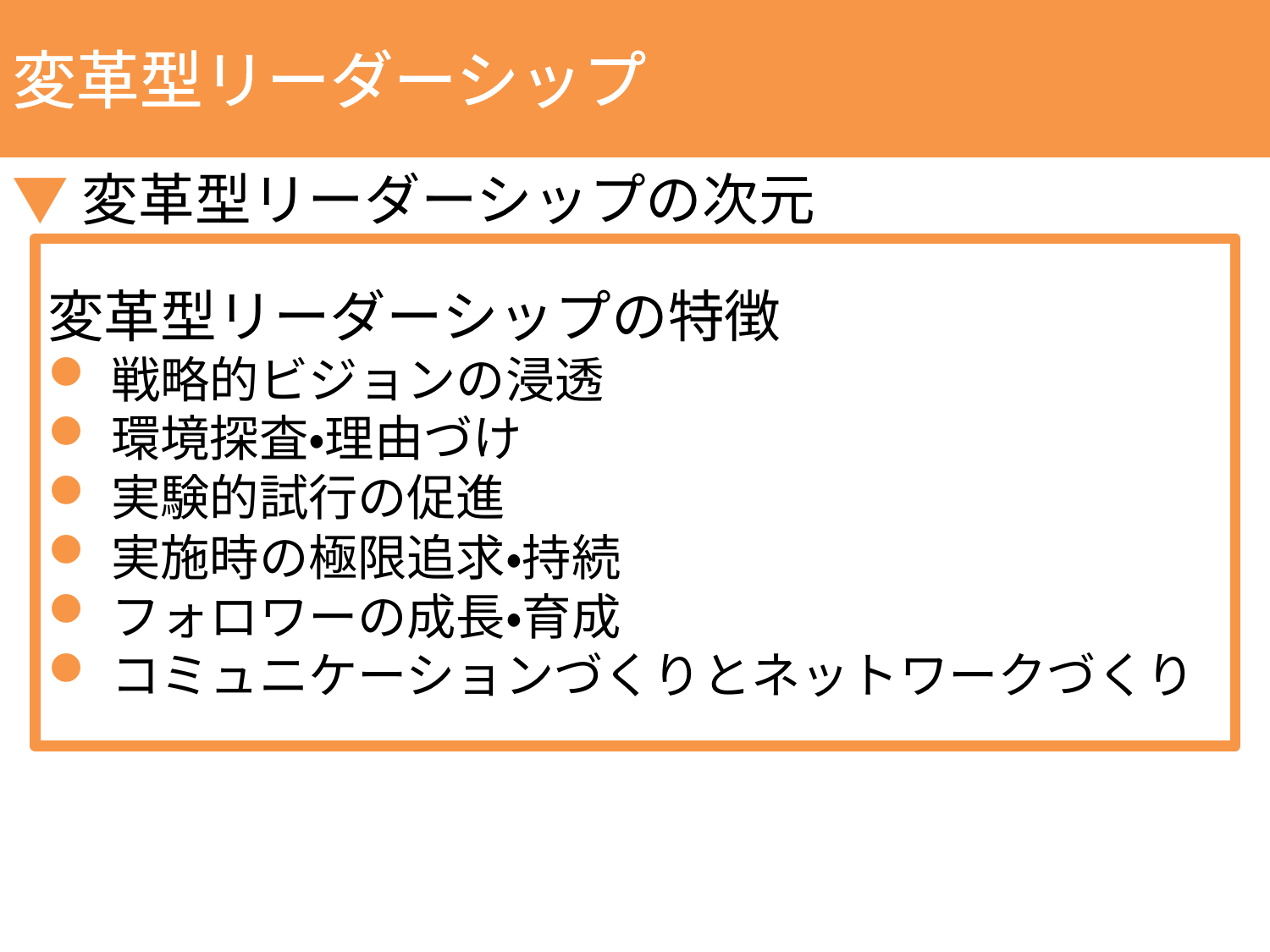

変革型リーダーシップ
▼変革型リーダーシップの次元
変革型リーダーシップの特徴
戦略的ビジョンの浸透
環境探査・理由づけ
実験的試行の促進
実施時の極限追求・持続
フォロワーの成長・育成
コミュニケーションづくりとネットワークづくり